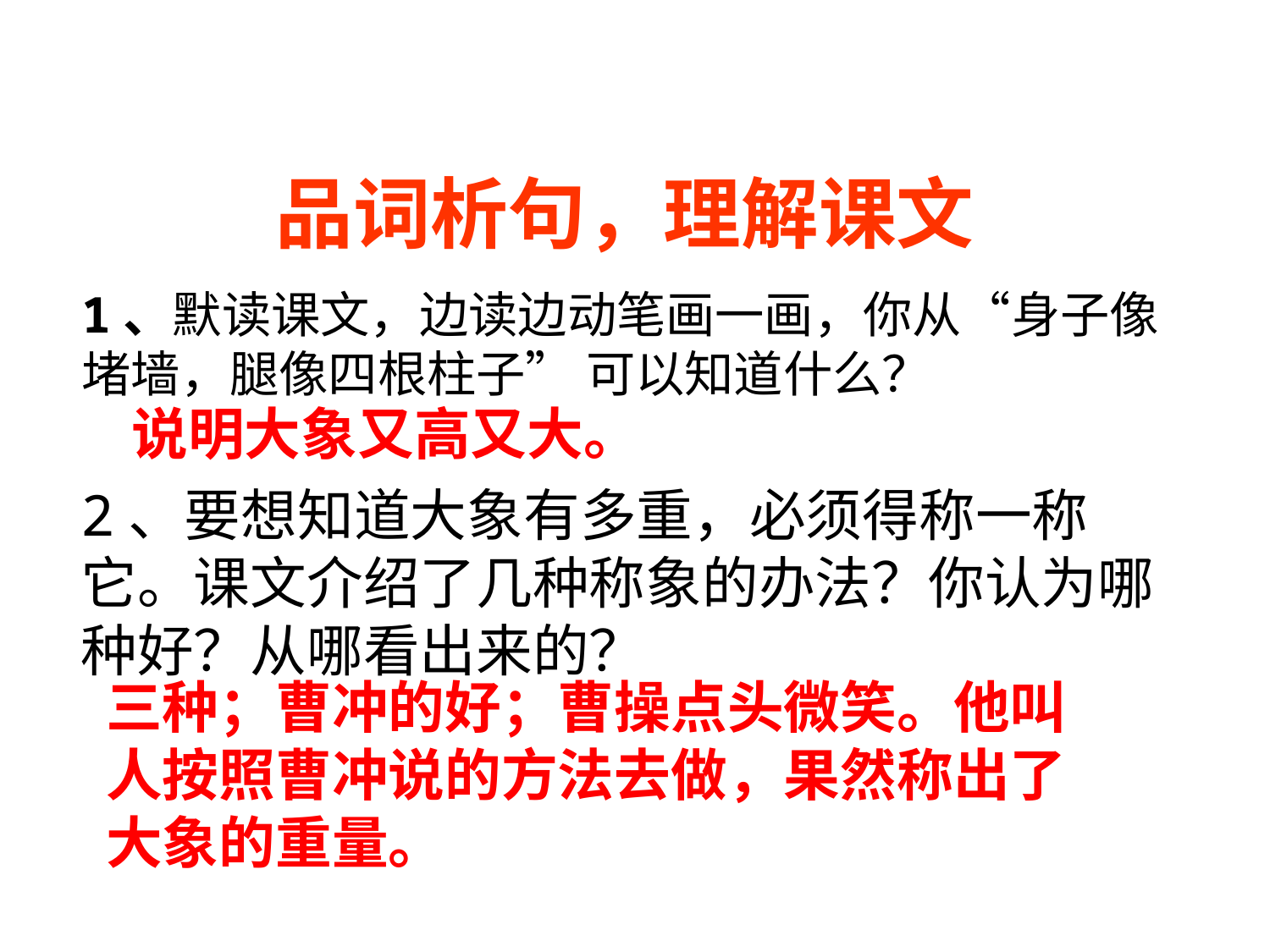

品词析句，理解课文
1、默读课文，边读边动笔画一画，你从“身子像堵墙，腿像四根柱子” 可以知道什么？
说明大象又高又大。
2、要想知道大象有多重，必须得称一称它。课文介绍了几种称象的办法？你认为哪种好？从哪看出来的？
三种；曹冲的好；曹操点头微笑。他叫人按照曹冲说的方法去做，果然称出了大象的重量。